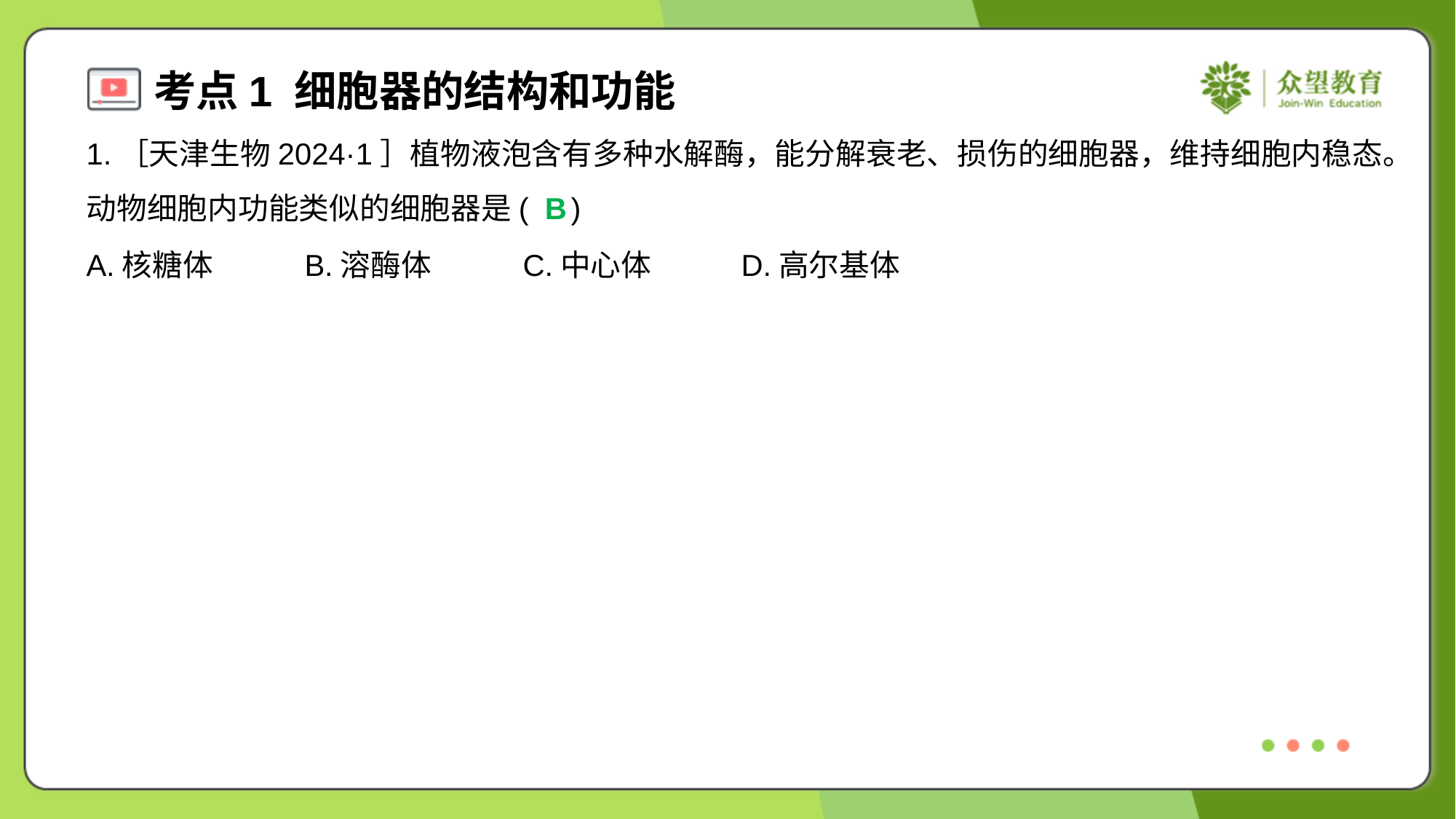

1.［天津生物2024·1］植物液泡含有多种水解酶，能分解衰老、损伤的细胞器，维持细胞内稳态。
动物细胞内功能类似的细胞器是(     )
B
A.核糖体	B.溶酶体	C.中心体	D.高尔基体